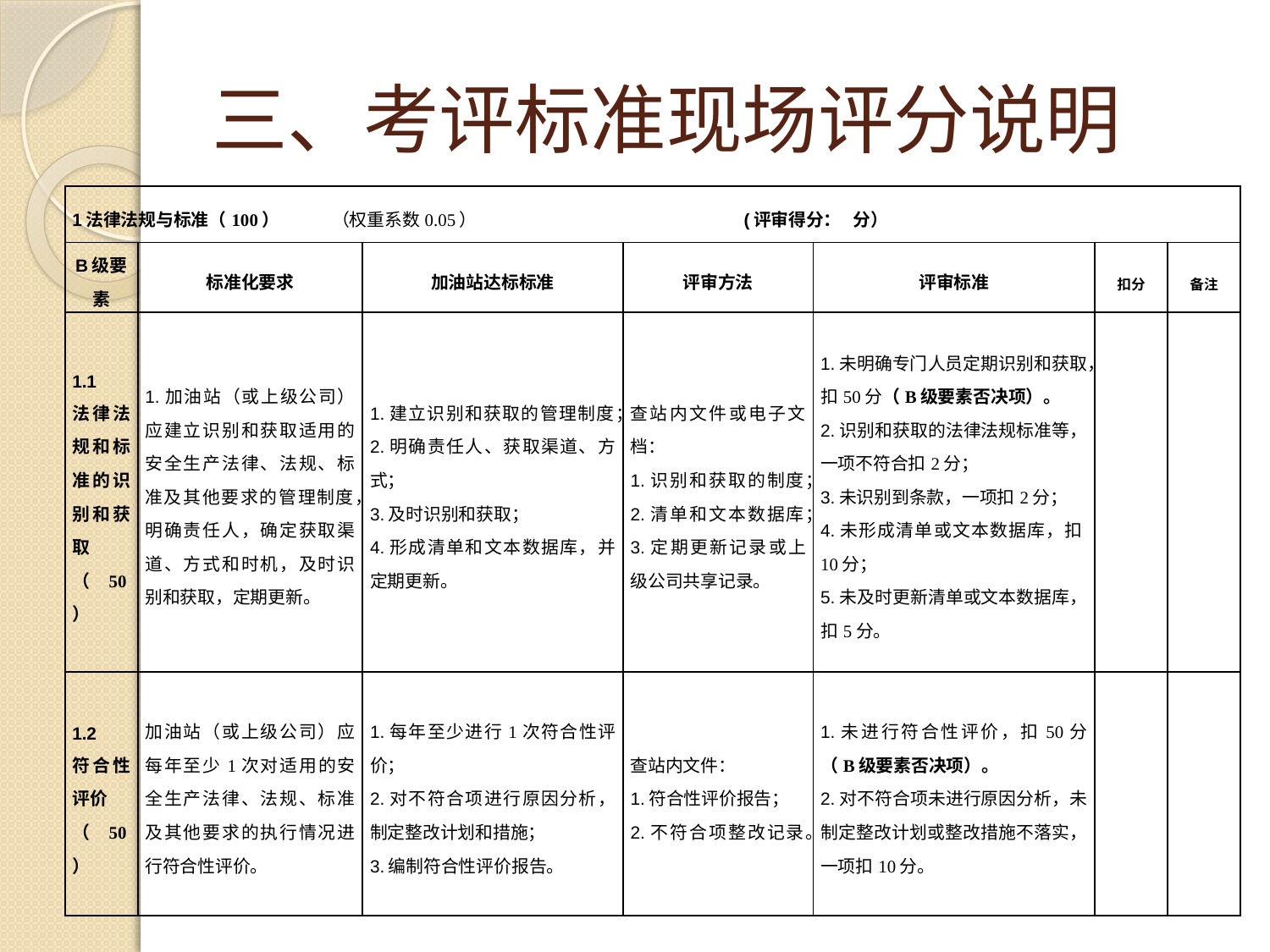

# 三、考评标准现场评分说明
| 1法律法规与标准（100） （权重系数0.05） (评审得分： 分） |  |  |  |  |  |  |
| --- | --- | --- | --- | --- | --- | --- |
| B级要素 | 标准化要求 | 加油站达标标准 | 评审方法 | 评审标准 | 扣分 | 备注 |
| 1.1 法律法规和标准的识别和获取（50） | 1.加油站（或上级公司）应建立识别和获取适用的安全生产法律、法规、标准及其他要求的管理制度，明确责任人，确定获取渠道、方式和时机，及时识别和获取，定期更新。 | 1.建立识别和获取的管理制度； 2.明确责任人、获取渠道、方式； 3.及时识别和获取； 4.形成清单和文本数据库，并定期更新。 | 查站内文件或电子文档： 1.识别和获取的制度； 2.清单和文本数据库； 3.定期更新记录或上级公司共享记录。 | 1.未明确专门人员定期识别和获取，扣50分（B级要素否决项）。 2.识别和获取的法律法规标准等，一项不符合扣2分； 3.未识别到条款，一项扣2分； 4.未形成清单或文本数据库，扣10分； 5.未及时更新清单或文本数据库，扣5分。 |  |  |
| 1.2 符合性评价 （50） | 加油站（或上级公司）应每年至少1次对适用的安全生产法律、法规、标准及其他要求的执行情况进行符合性评价。 | 1.每年至少进行1次符合性评价； 2.对不符合项进行原因分析，制定整改计划和措施； 3.编制符合性评价报告。 | 查站内文件： 1.符合性评价报告； 2.不符合项整改记录。 | 1.未进行符合性评价，扣50分（B级要素否决项）。 2.对不符合项未进行原因分析，未制定整改计划或整改措施不落实，一项扣10分。 |  |  |